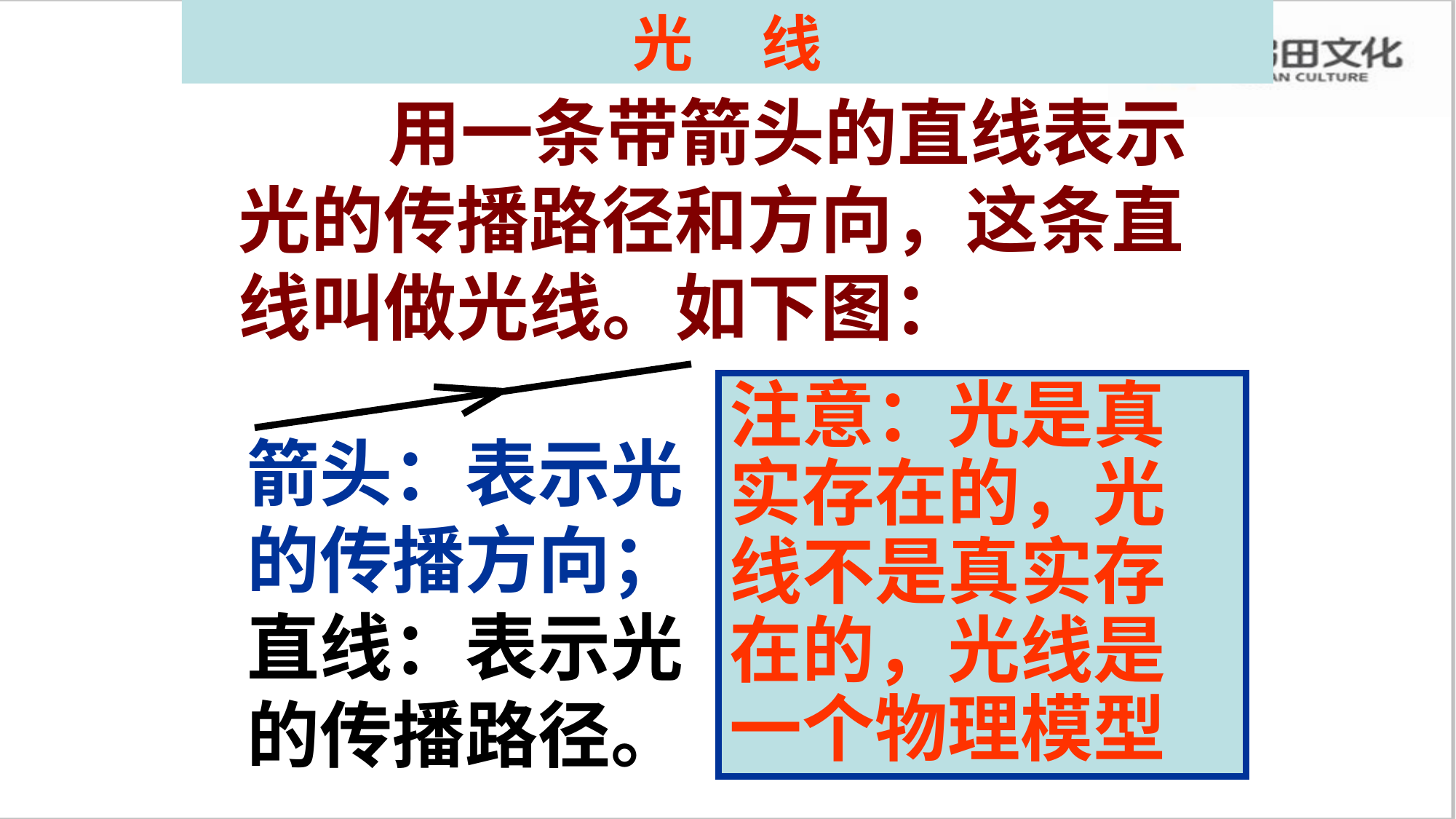

光     线
        用一条带箭头的直线表示光的传播路径和方向，这条直线叫做光线。如下图：

注意：光是真实存在的，光线不是真实存在的，光线是一个物理模型
箭头：表示光的传播方向；直线：表示光的传播路径。